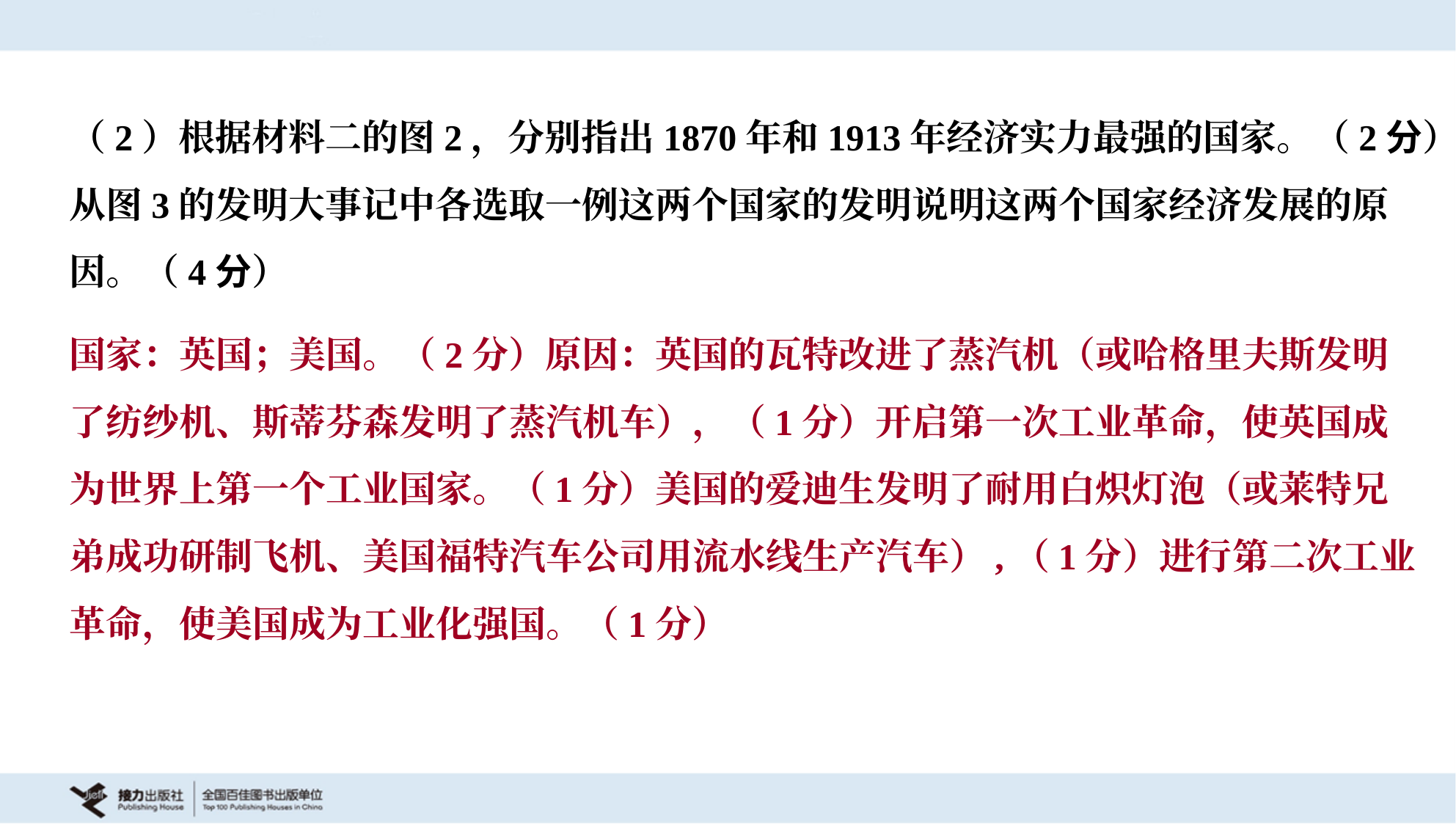

（2）根据材料二的图2，分别指出1870年和1913年经济实力最强的国家。（2分）
从图3的发明大事记中各选取一例这两个国家的发明说明这两个国家经济发展的原
因。（4分）
国家：英国；美国。（2分）原因：英国的瓦特改进了蒸汽机（或哈格里夫斯发明
了纺纱机、斯蒂芬森发明了蒸汽机车），（1分）开启第一次工业革命，使英国成
为世界上第一个工业国家。（1分）美国的爱迪生发明了耐用白炽灯泡（或莱特兄
弟成功研制飞机、美国福特汽车公司用流水线生产汽车）,（1分）进行第二次工业
革命，使美国成为工业化强国。（1分）